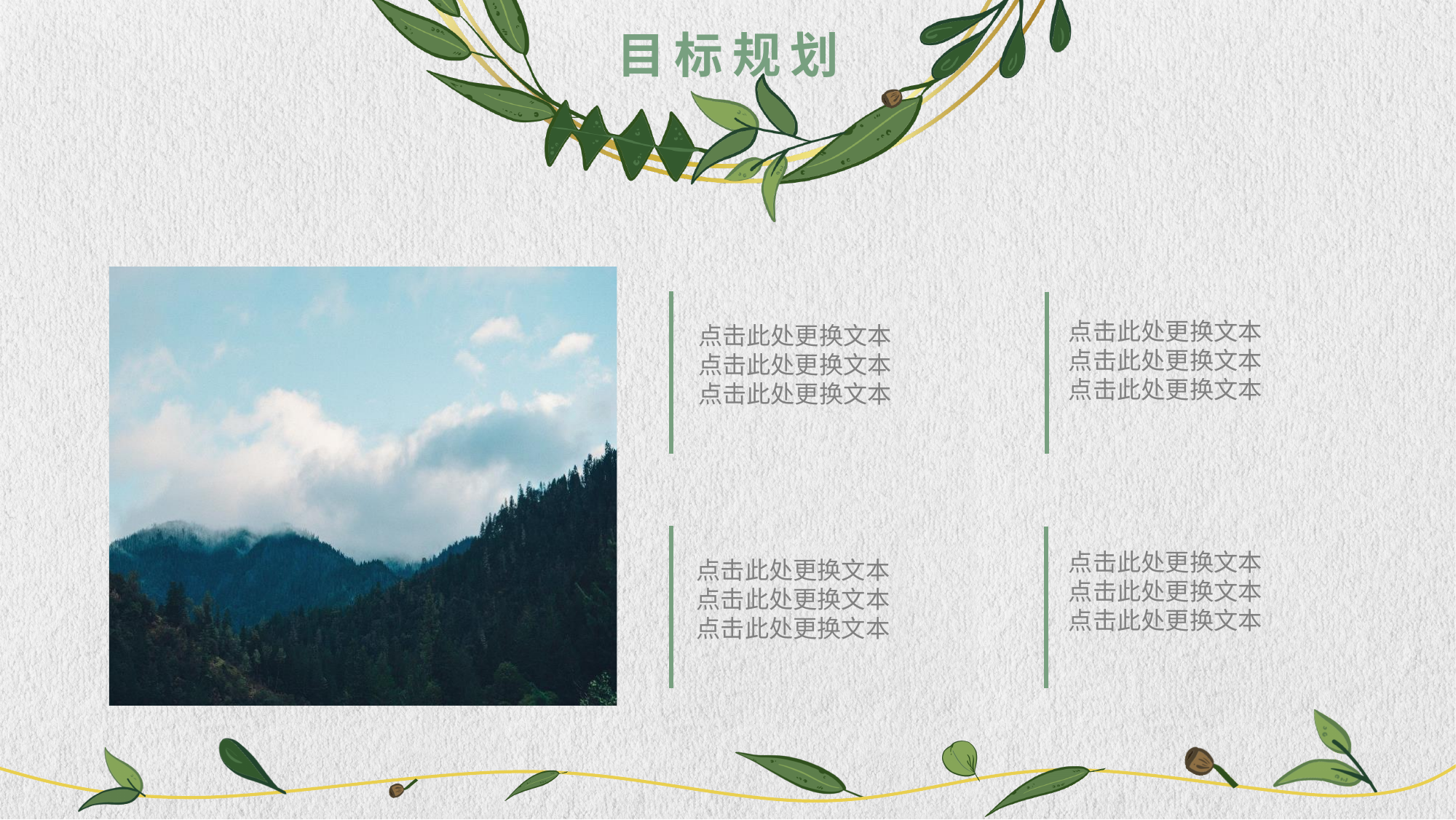

目标规划

点击此处更换文本
点击此处更换文本
点击此处更换文本
点击此处更换文本
点击此处更换文本
点击此处更换文本
点击此处更换文本
点击此处更换文本
点击此处更换文本
点击此处更换文本
点击此处更换文本
点击此处更换文本